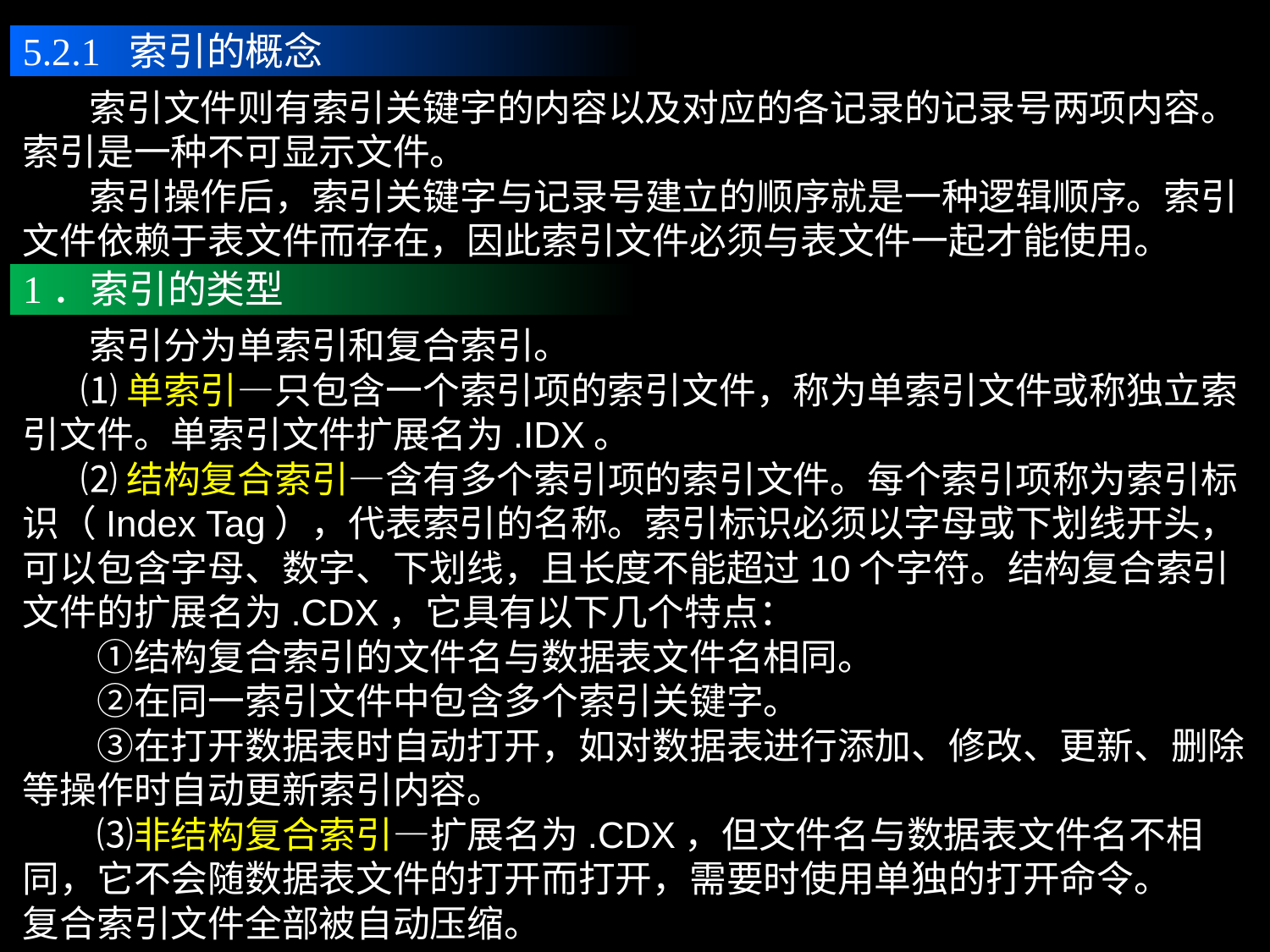

5.2.1  索引的概念
       索引文件则有索引关键字的内容以及对应的各记录的记录号两项内容。索引是一种不可显示文件。
       索引操作后，索引关键字与记录号建立的顺序就是一种逻辑顺序。索引文件依赖于表文件而存在，因此索引文件必须与表文件一起才能使用。
1．索引的类型
       索引分为单索引和复合索引。
       ⑴单索引—只包含一个索引项的索引文件，称为单索引文件或称独立索引文件。单索引文件扩展名为.IDX。
       ⑵结构复合索引—含有多个索引项的索引文件。每个索引项称为索引标识（Index Tag），代表索引的名称。索引标识必须以字母或下划线开头，可以包含字母、数字、下划线，且长度不能超过10个字符。结构复合索引文件的扩展名为.CDX，它具有以下几个特点：
　　①结构复合索引的文件名与数据表文件名相同。
　　②在同一索引文件中包含多个索引关键字。
　　③在打开数据表时自动打开，如对数据表进行添加、修改、更新、删除等操作时自动更新索引内容。
　　⑶非结构复合索引—扩展名为.CDX，但文件名与数据表文件名不相同，它不会随数据表文件的打开而打开，需要时使用单独的打开命令。
复合索引文件全部被自动压缩。